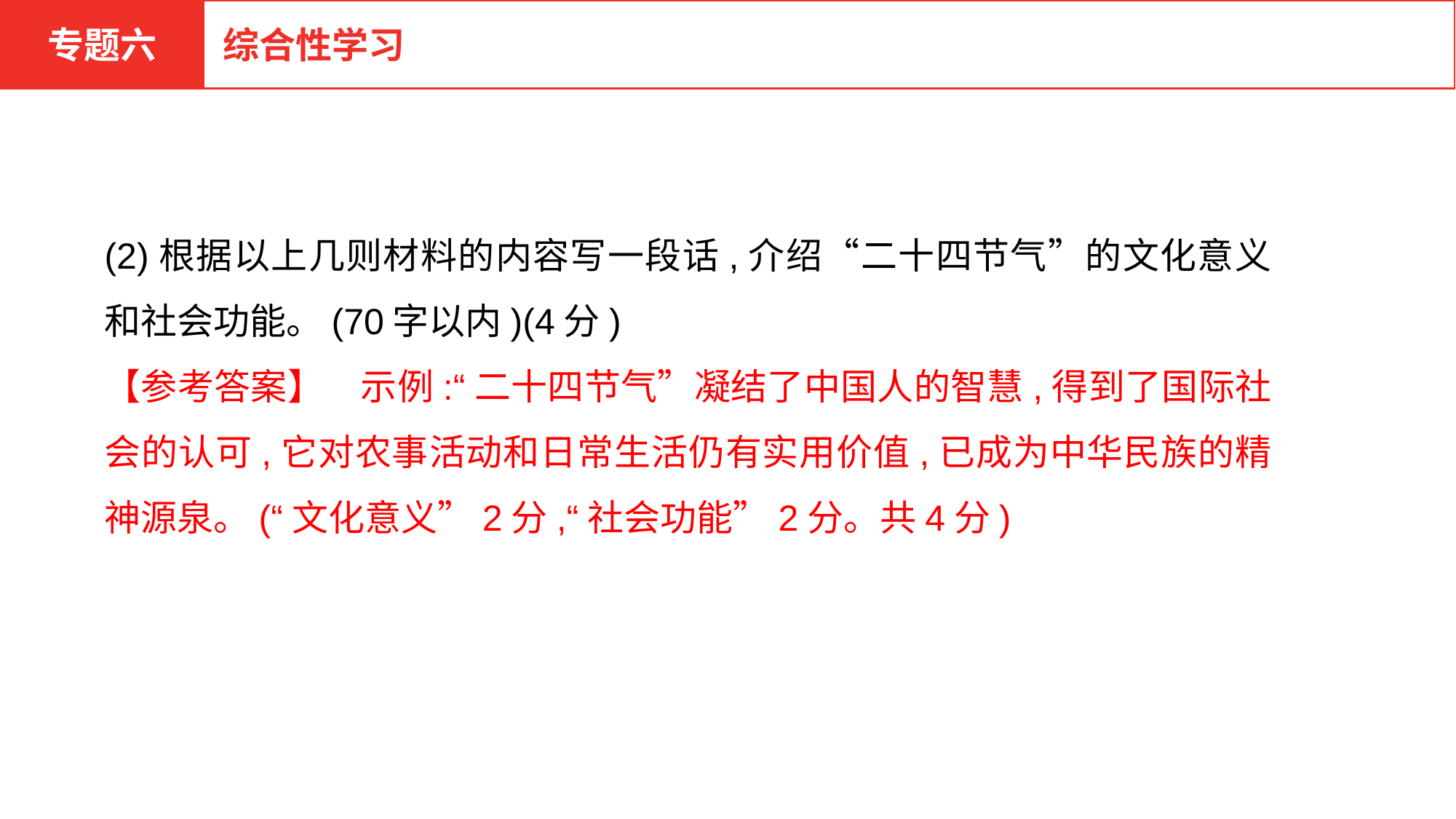

专题六
综合性学习
(2)根据以上几则材料的内容写一段话,介绍“二十四节气”的文化意义和社会功能。(70字以内)(4分)
【参考答案】　示例:“二十四节气”凝结了中国人的智慧,得到了国际社会的认可,它对农事活动和日常生活仍有实用价值,已成为中华民族的精神源泉。(“文化意义”2分,“社会功能”2分。共4分)